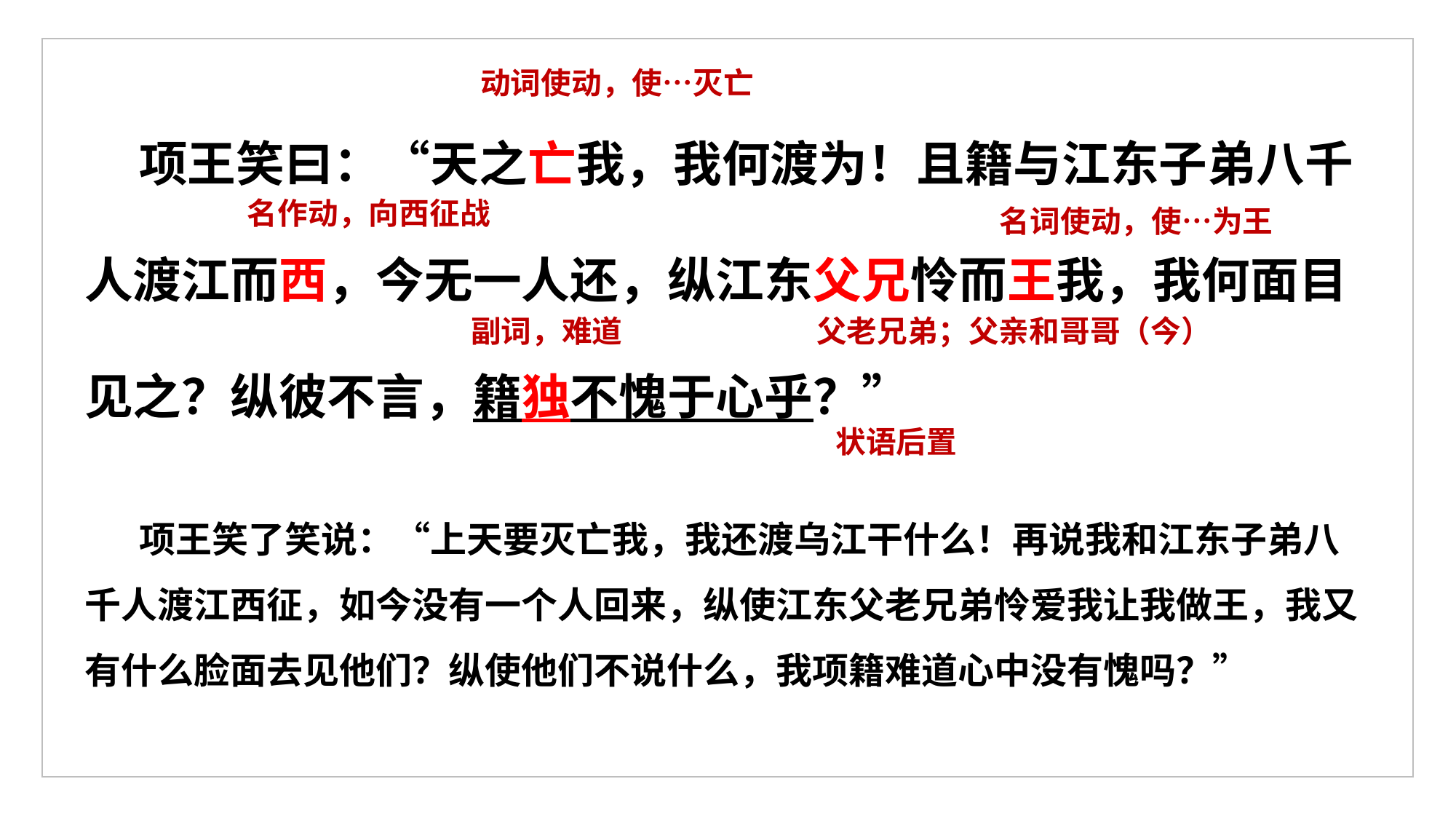

动词使动，使…灭亡
项王笑曰：“天之亡我，我何渡为！且籍与江东子弟八千人渡江而西，今无一人还，纵江东父兄怜而王我，我何面目见之？纵彼不言，籍独不愧于心乎？”
名作动，向西征战
名词使动，使…为王
副词，难道
父老兄弟；父亲和哥哥（今）
状语后置
项王笑了笑说：“上天要灭亡我，我还渡乌江干什么！再说我和江东子弟八千人渡江西征，如今没有一个人回来，纵使江东父老兄弟怜爱我让我做王，我又有什么脸面去见他们？纵使他们不说什么，我项籍难道心中没有愧吗？”